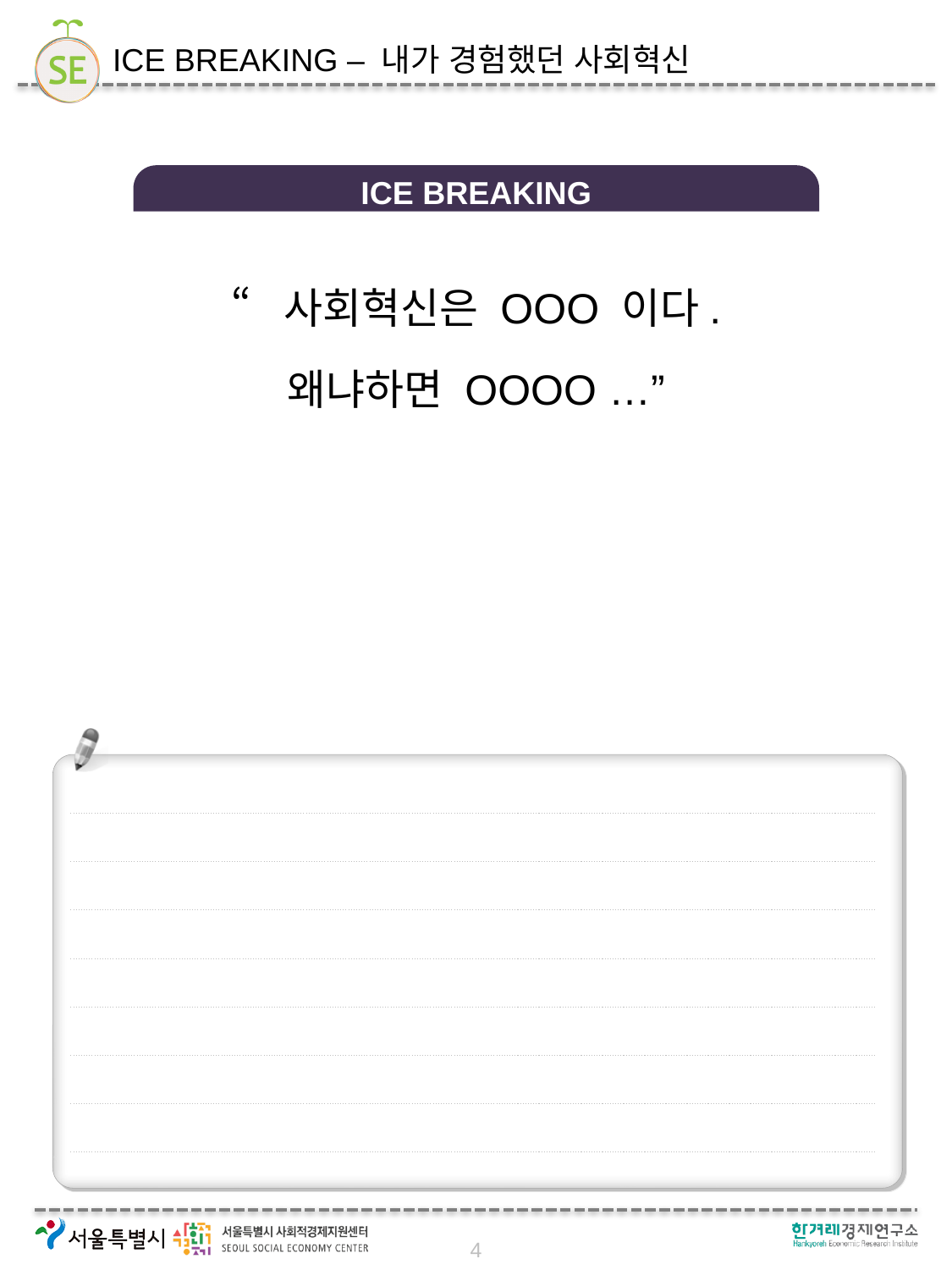

# ICE BREAKING – 내가 경험했던 사회혁신

ICE BREAKING
“사회혁신은 OOO 이다.
왜냐하면 OOOO …”
4